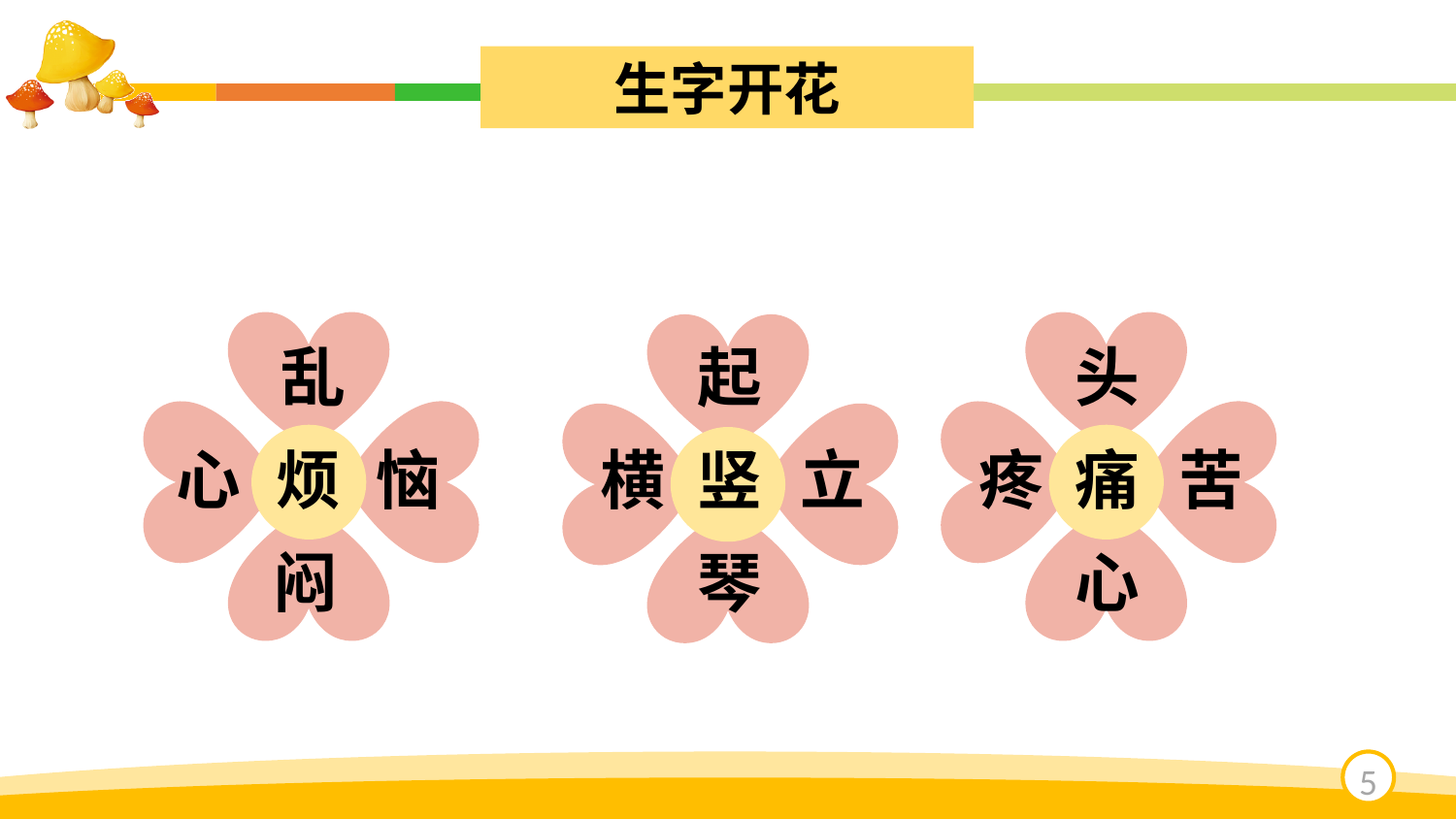

生字开花

乱
起
头

烦
心
恼
横
竖
立
疼
痛
苦

闷
琴
心